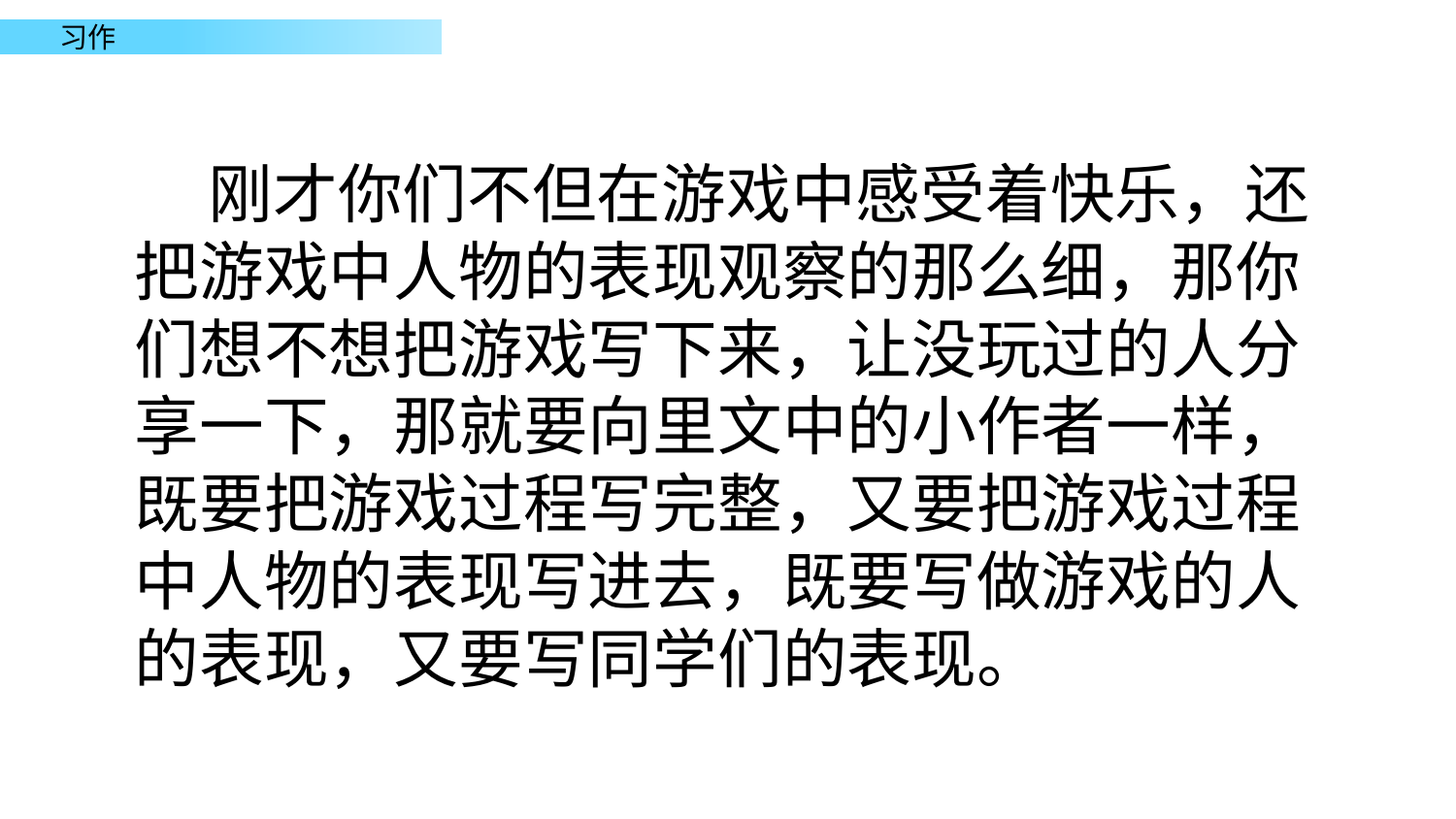

刚才你们不但在游戏中感受着快乐，还把游戏中人物的表现观察的那么细，那你们想不想把游戏写下来，让没玩过的人分享一下，那就要向里文中的小作者一样，既要把游戏过程写完整，又要把游戏过程中人物的表现写进去，既要写做游戏的人的表现，又要写同学们的表现。